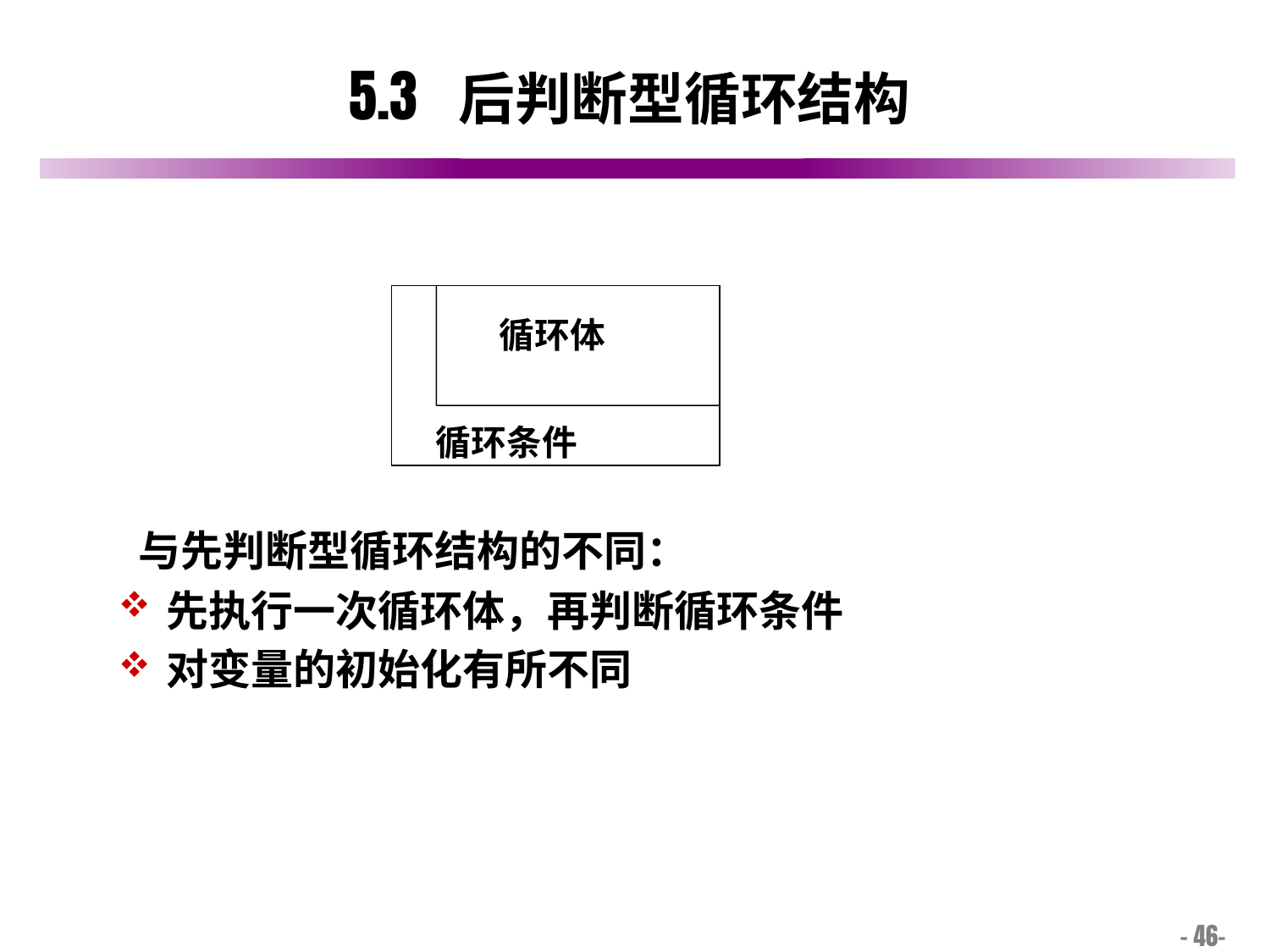

# 5.3  后判断型循环结构

循环体
循环条件
 与先判断型循环结构的不同：
先执行一次循环体，再判断循环条件
对变量的初始化有所不同
 - 46-